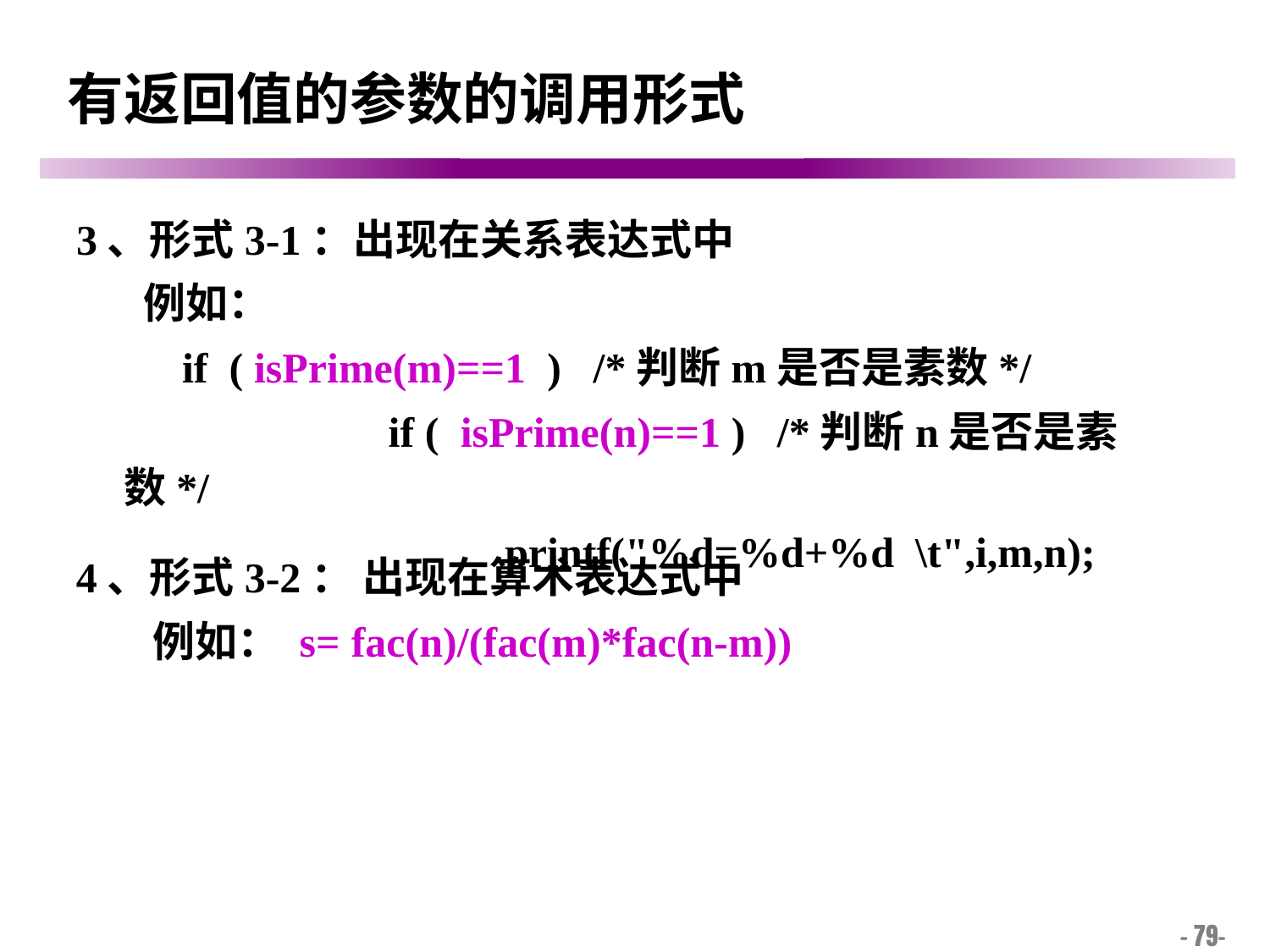

# 有返回值的参数的调用形式
3、形式3-1：出现在关系表达式中
      例如：
          if  ( isPrime(m)==1  )   /*判断m是否是素数*/
			 if (  isPrime(n)==1 )   /*判断n是否是素数*/
				printf("%d=%d+%d  \t",i,m,n);
4、形式3-2： 出现在算术表达式中
       例如： s= fac(n)/(fac(m)*fac(n-m))
 - 79-